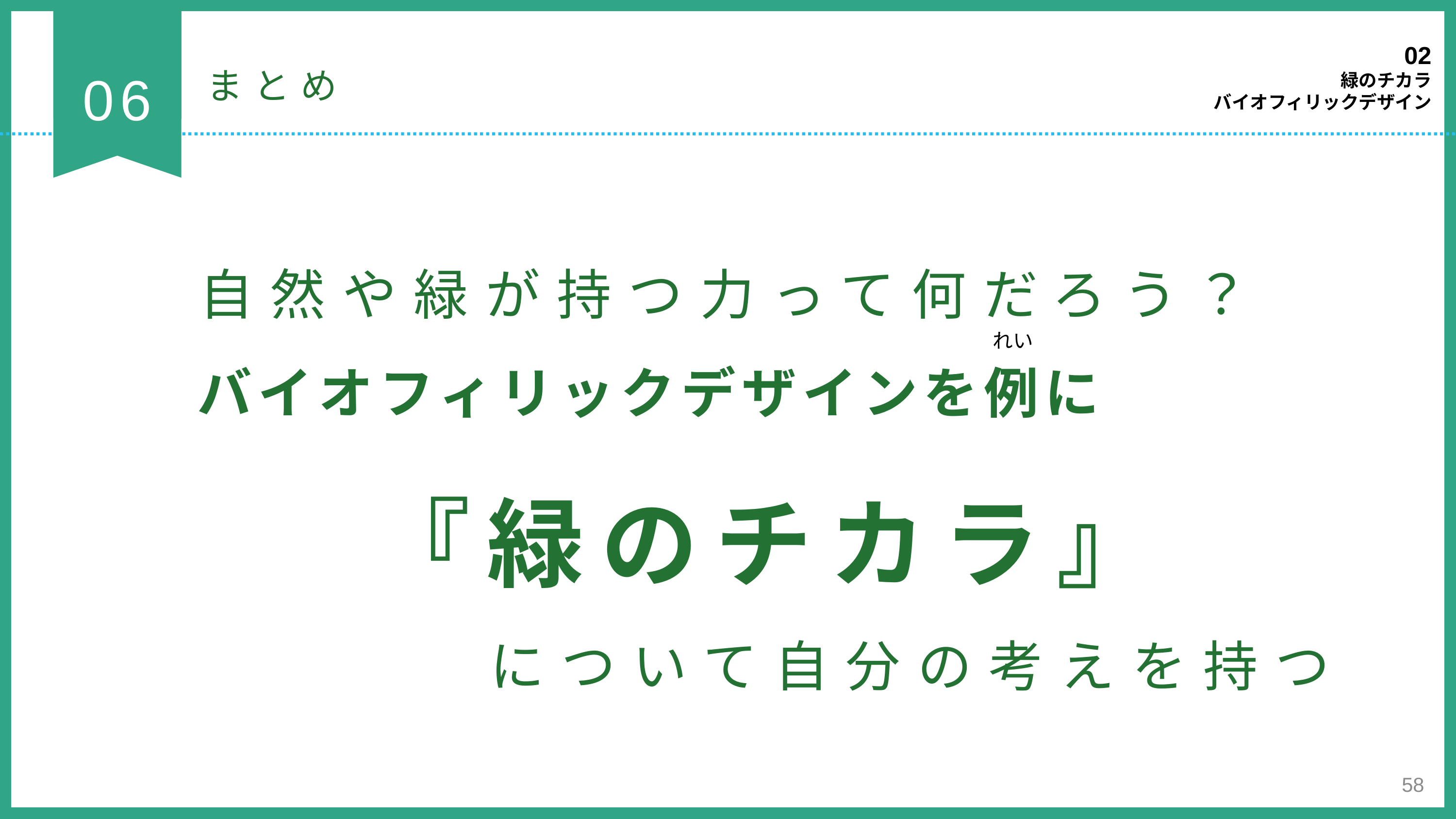

02
緑のチカラ
バイオフィリックデザイン
06
まとめ

　自然や緑が持つ力って何だろう？
　バイオフィリックデザインを例に
　『緑のチカラ』
　について自分の考えを持つ
れい
58